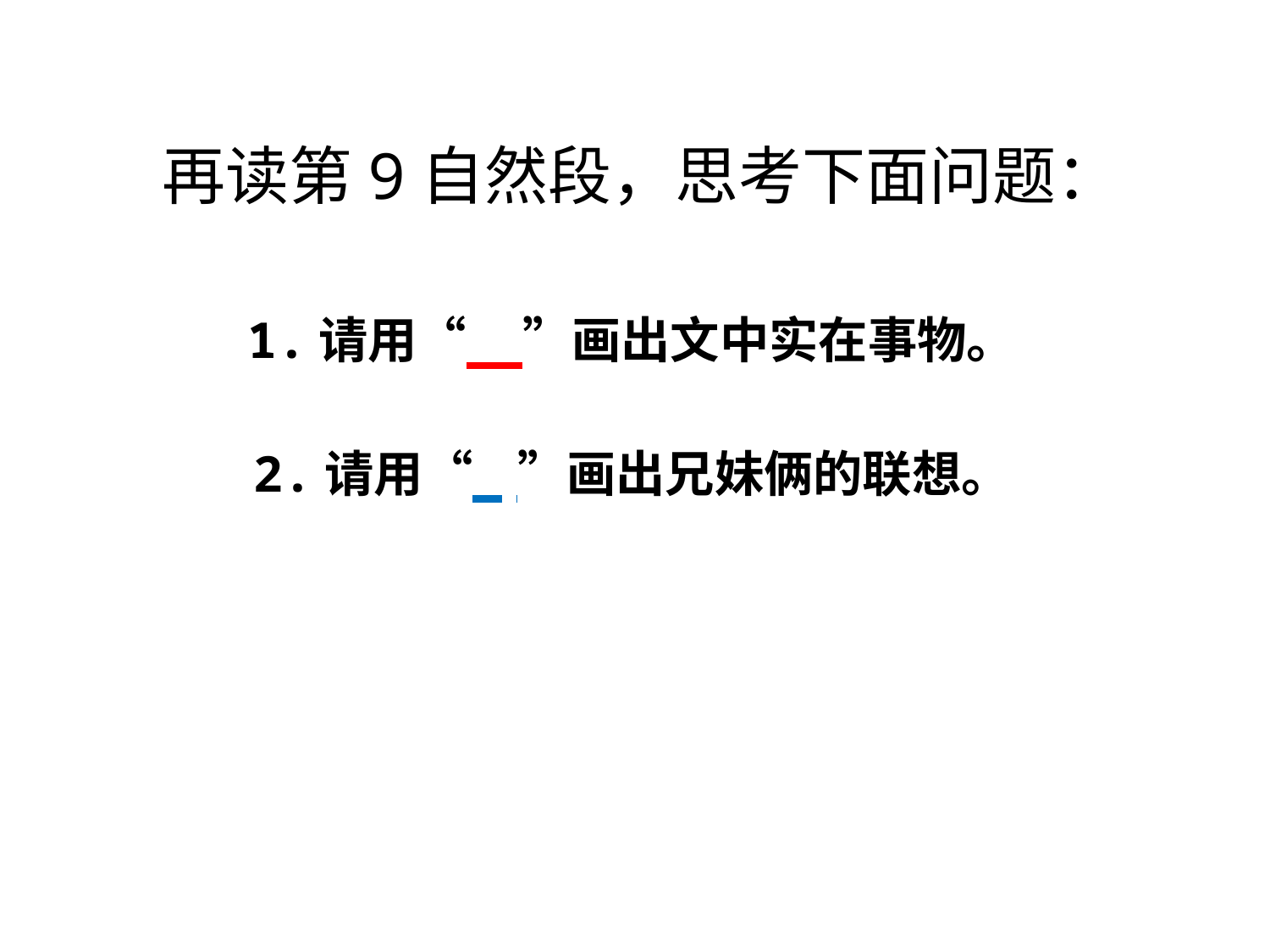

再读第9自然段，思考下面问题：
1.请用“     ”画出文中实在事物。
2.请用“    ”画出兄妹俩的联想。